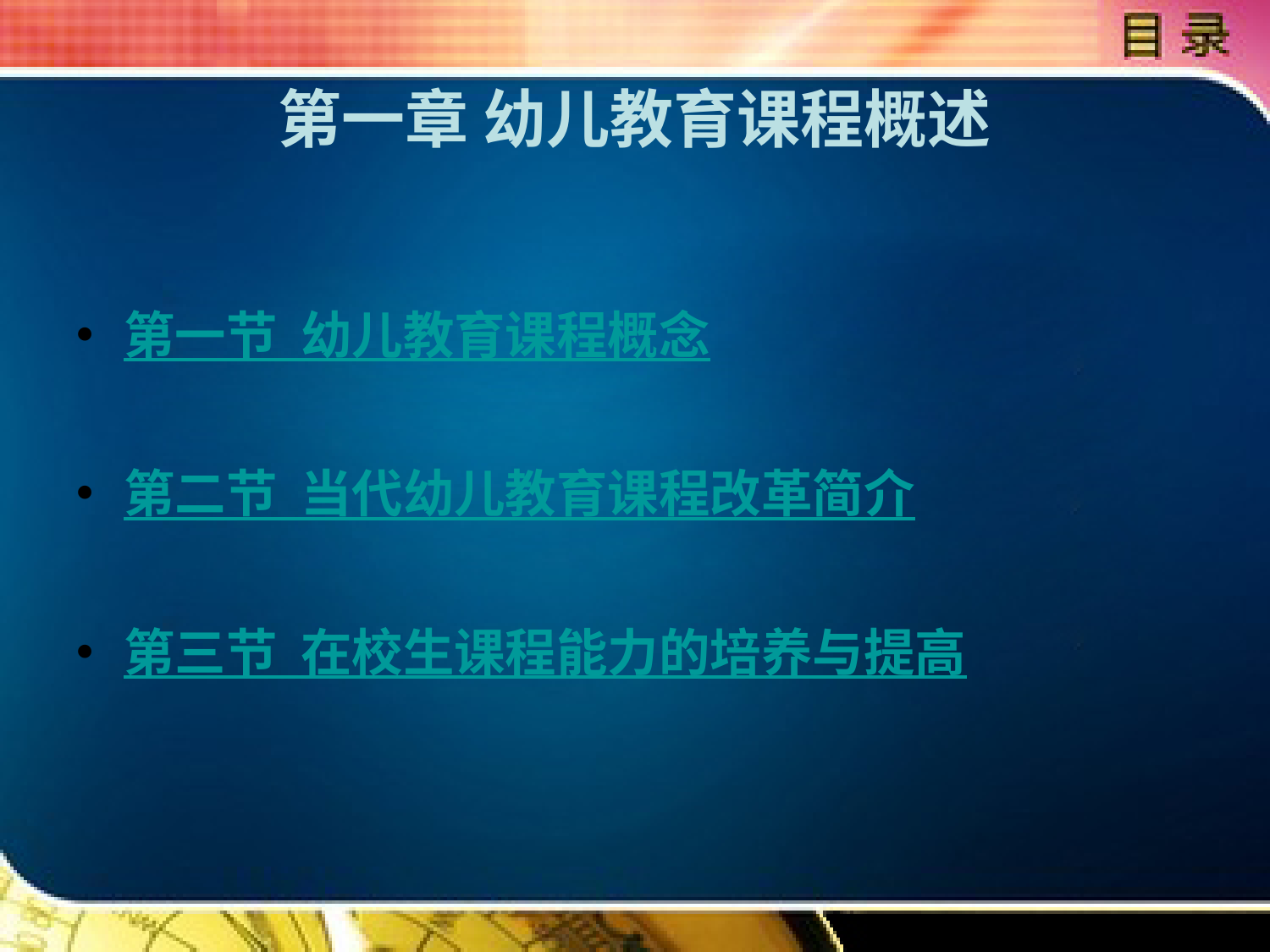

# 第一章 幼儿教育课程概述
第一节  幼儿教育课程概念
第二节  当代幼儿教育课程改革简介
第三节  在校生课程能力的培养与提高